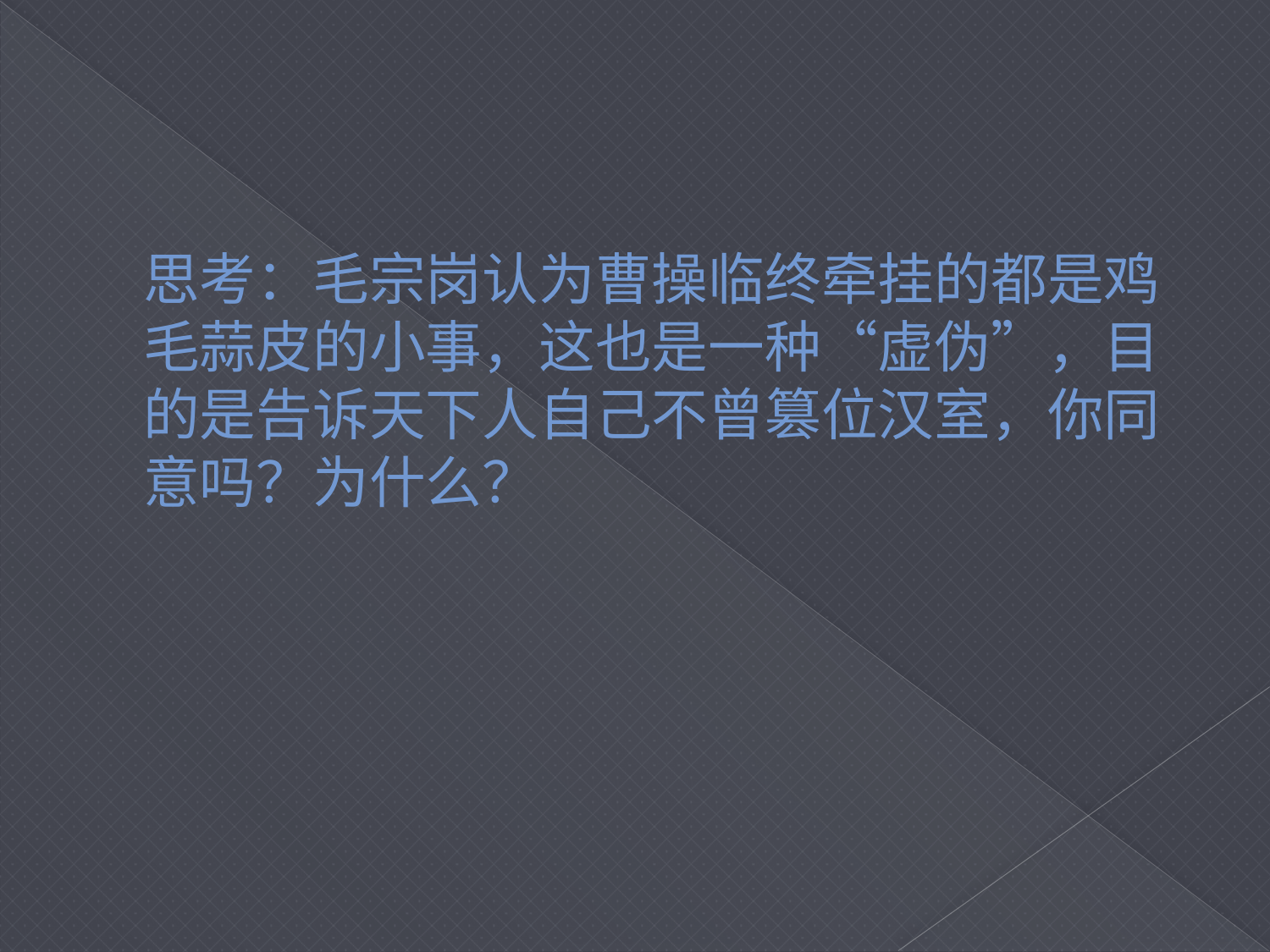

# 思考：毛宗岗认为曹操临终牵挂的都是鸡毛蒜皮的小事，这也是一种“虚伪”，目的是告诉天下人自己不曾篡位汉室，你同意吗？为什么？